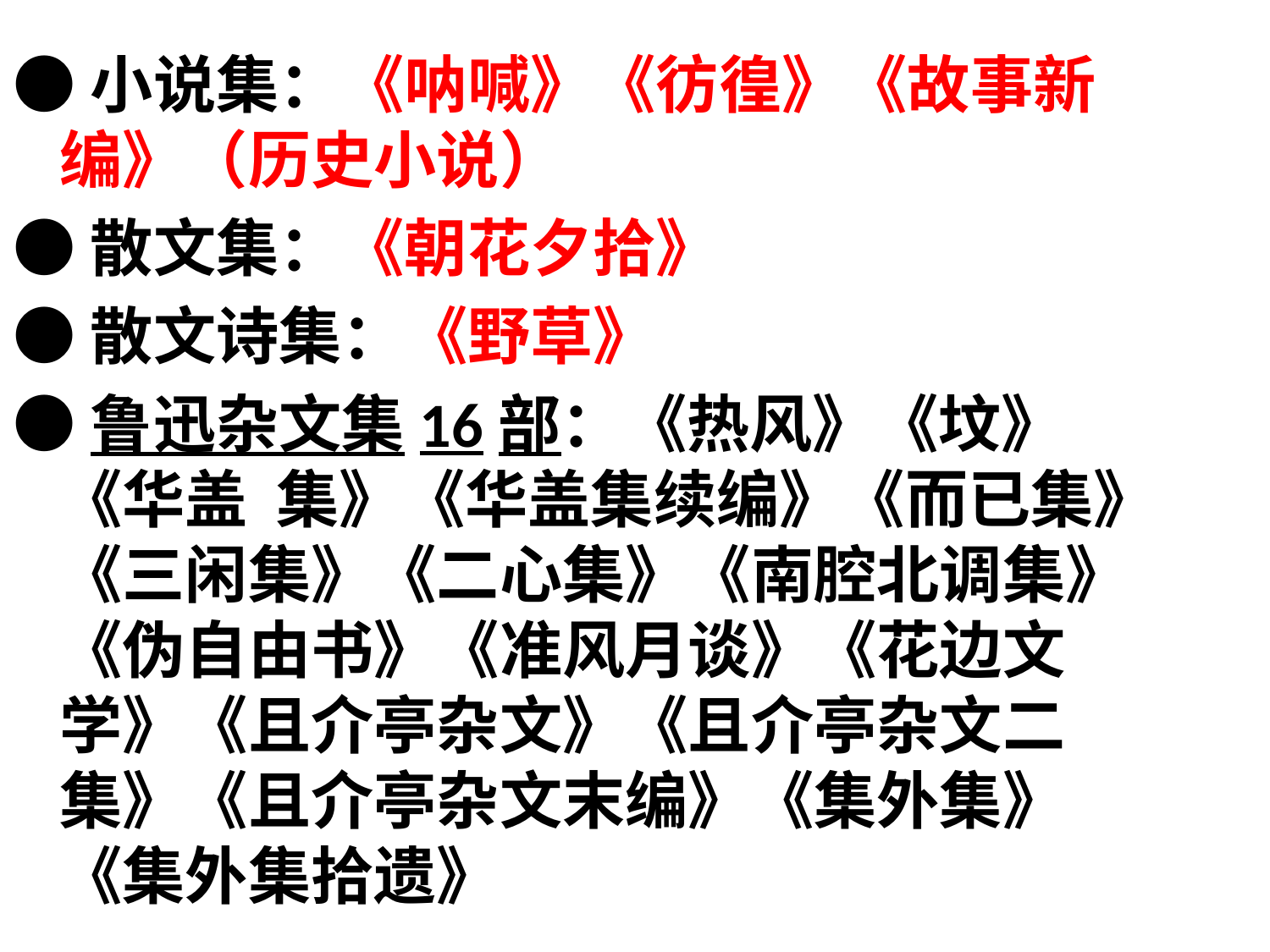

●小说集：《呐喊》《彷徨》《故事新编》（历史小说）
●散文集：《朝花夕拾》
●散文诗集：《野草》
●鲁迅杂文集16部：《热风》《坟》《华盖  集》《华盖集续编》《而已集》《三闲集》《二心集》《南腔北调集》《伪自由书》《准风月谈》《花边文学》《且介亭杂文》《且介亭杂文二集》《且介亭杂文末编》《集外集》《集外集拾遗》